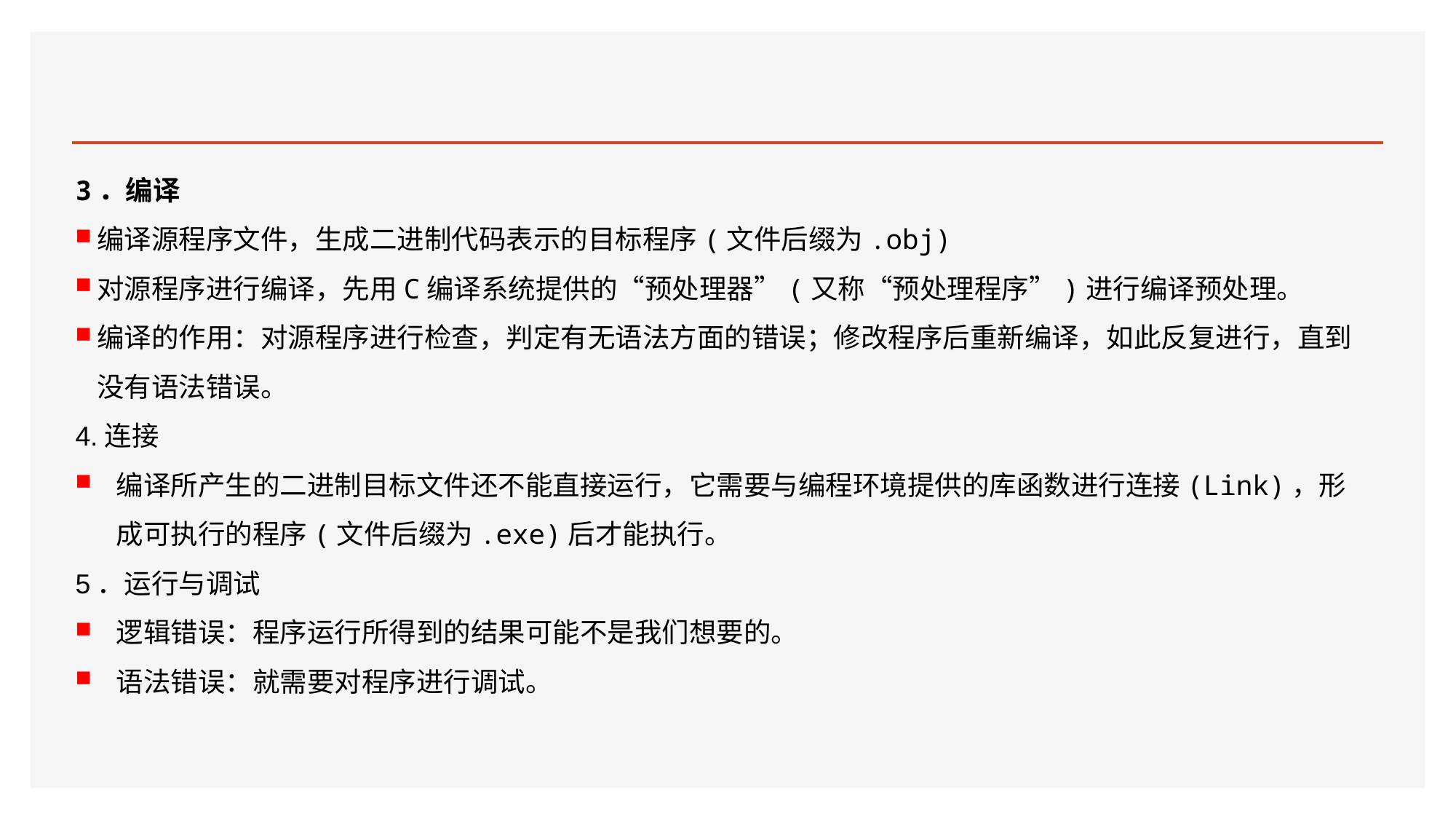

#
3．编译
编译源程序文件，生成二进制代码表示的目标程序(文件后缀为.obj)
对源程序进行编译，先用C编译系统提供的“预处理器”(又称“预处理程序”)进行编译预处理。
编译的作用：对源程序进行检查，判定有无语法方面的错误；修改程序后重新编译，如此反复进行，直到没有语法错误。
4.连接
编译所产生的二进制目标文件还不能直接运行，它需要与编程环境提供的库函数进行连接(Link)，形成可执行的程序(文件后缀为.exe)后才能执行。
5．运行与调试
逻辑错误：程序运行所得到的结果可能不是我们想要的。
语法错误：就需要对程序进行调试。